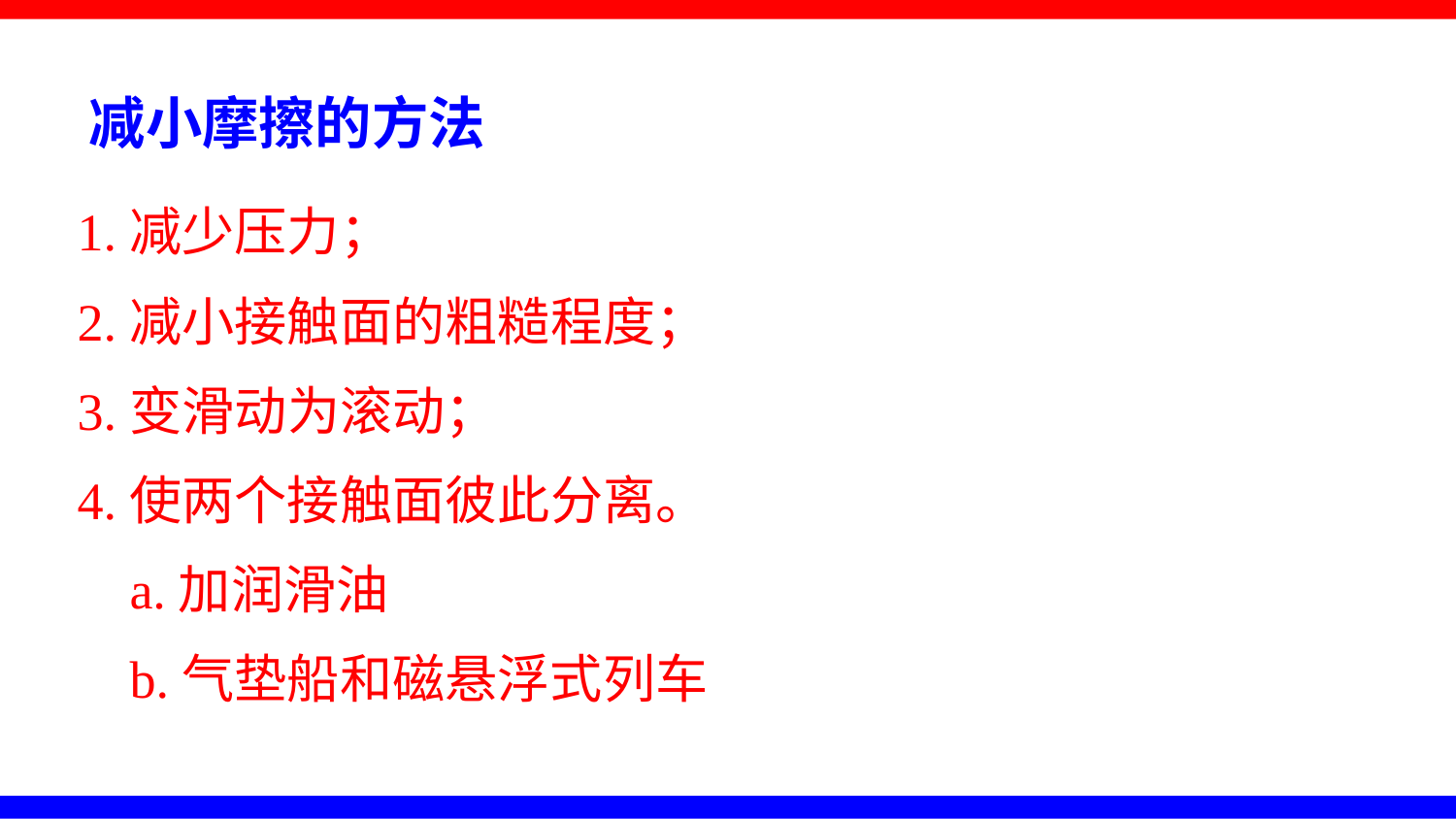

减小摩擦的方法

1.减少压力；
2.减小接触面的粗糙程度；
3.变滑动为滚动；
4.使两个接触面彼此分离。
    a.加润滑油
    b.气垫船和磁悬浮式列车